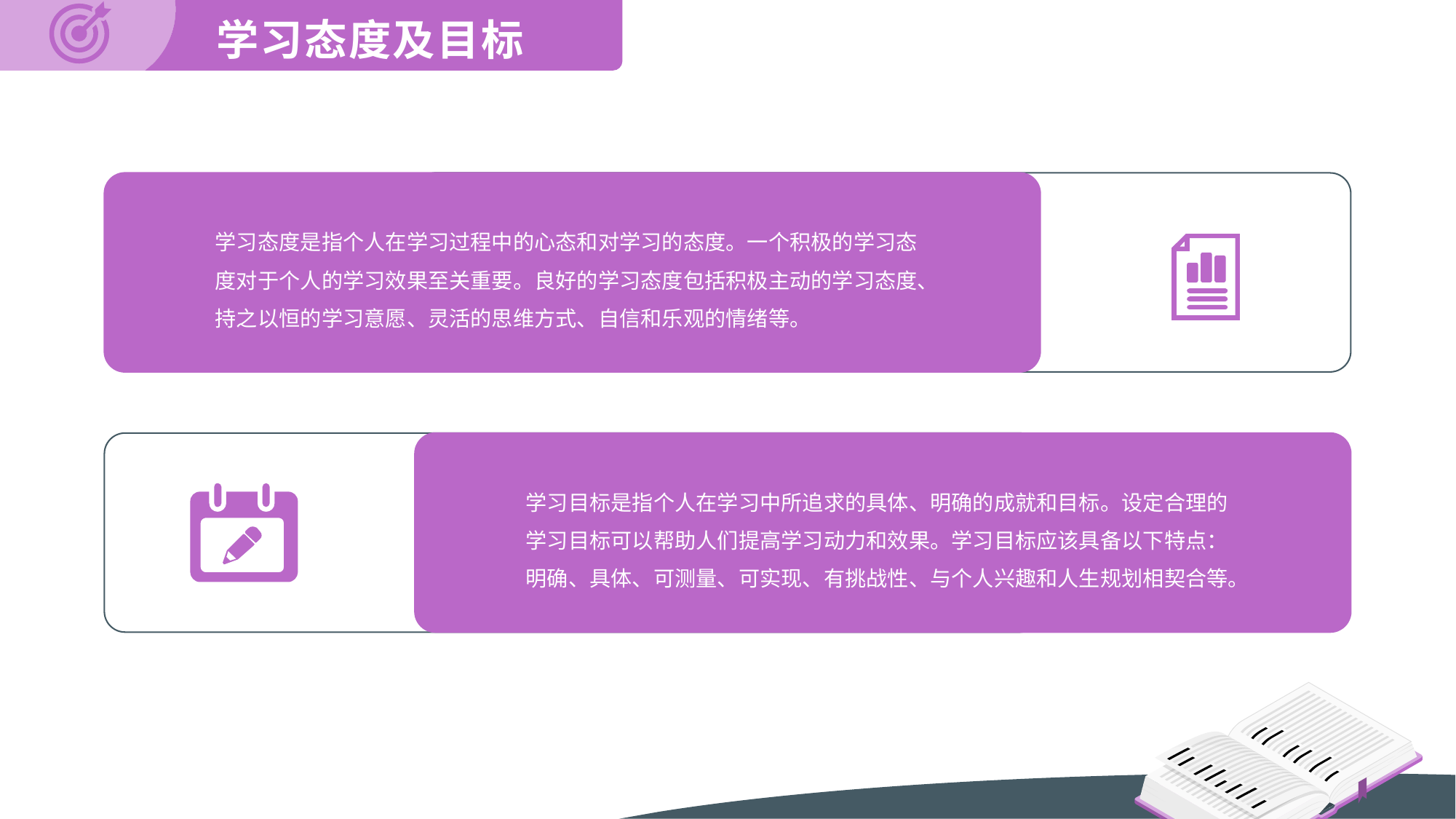

学习态度及目标

学习态度是指个人在学习过程中的心态和对学习的态度。一个积极的学习态度对于个人的学习效果至关重要。良好的学习态度包括积极主动的学习态度、持之以恒的学习意愿、灵活的思维方式、自信和乐观的情绪等。

学习目标是指个人在学习中所追求的具体、明确的成就和目标。设定合理的学习目标可以帮助人们提高学习动力和效果。学习目标应该具备以下特点：明确、具体、可测量、可实现、有挑战性、与个人兴趣和人生规划相契合等。